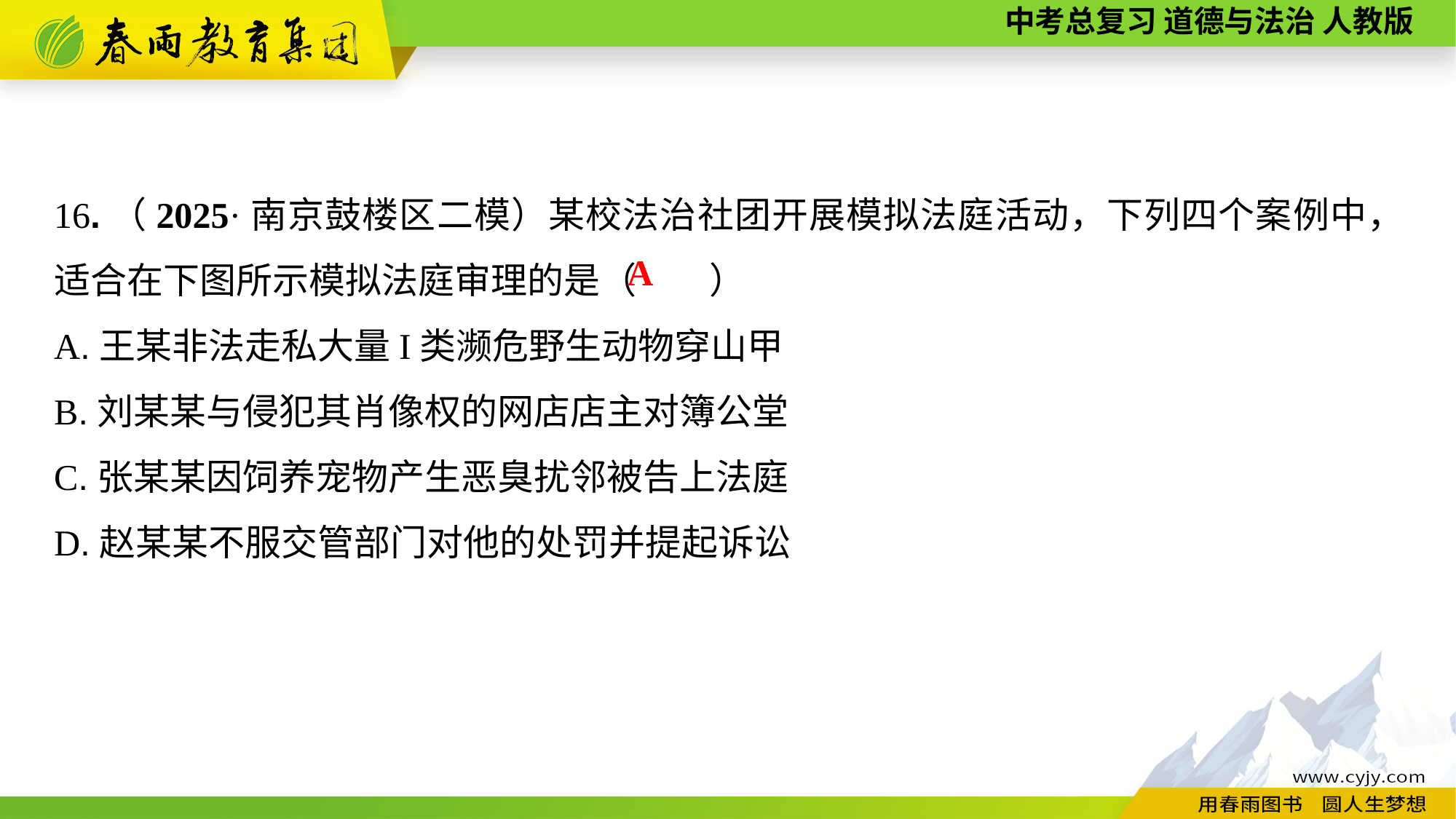

16.（2025·南京鼓楼区二模）某校法治社团开展模拟法庭活动，下列四个案例中，适合在下图所示模拟法庭审理的是（　　）
A.王某非法走私大量I类濒危野生动物穿山甲
B.刘某某与侵犯其肖像权的网店店主对簿公堂
C.张某某因饲养宠物产生恶臭扰邻被告上法庭
D.赵某某不服交管部门对他的处罚并提起诉讼
A